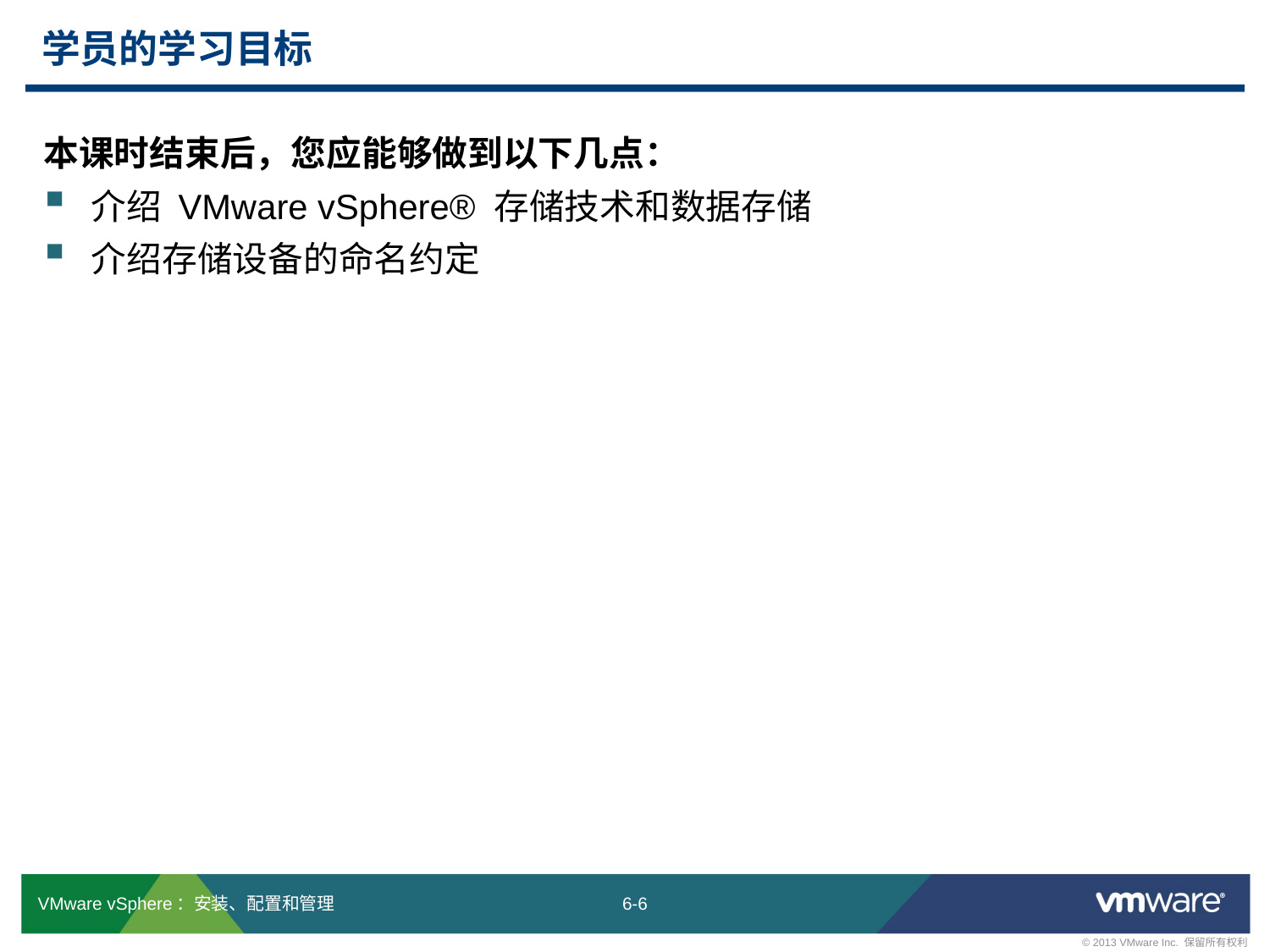

# 学员的学习目标
本课时结束后，您应能够做到以下几点：
介绍 VMware vSphere® 存储技术和数据存储
介绍存储设备的命名约定